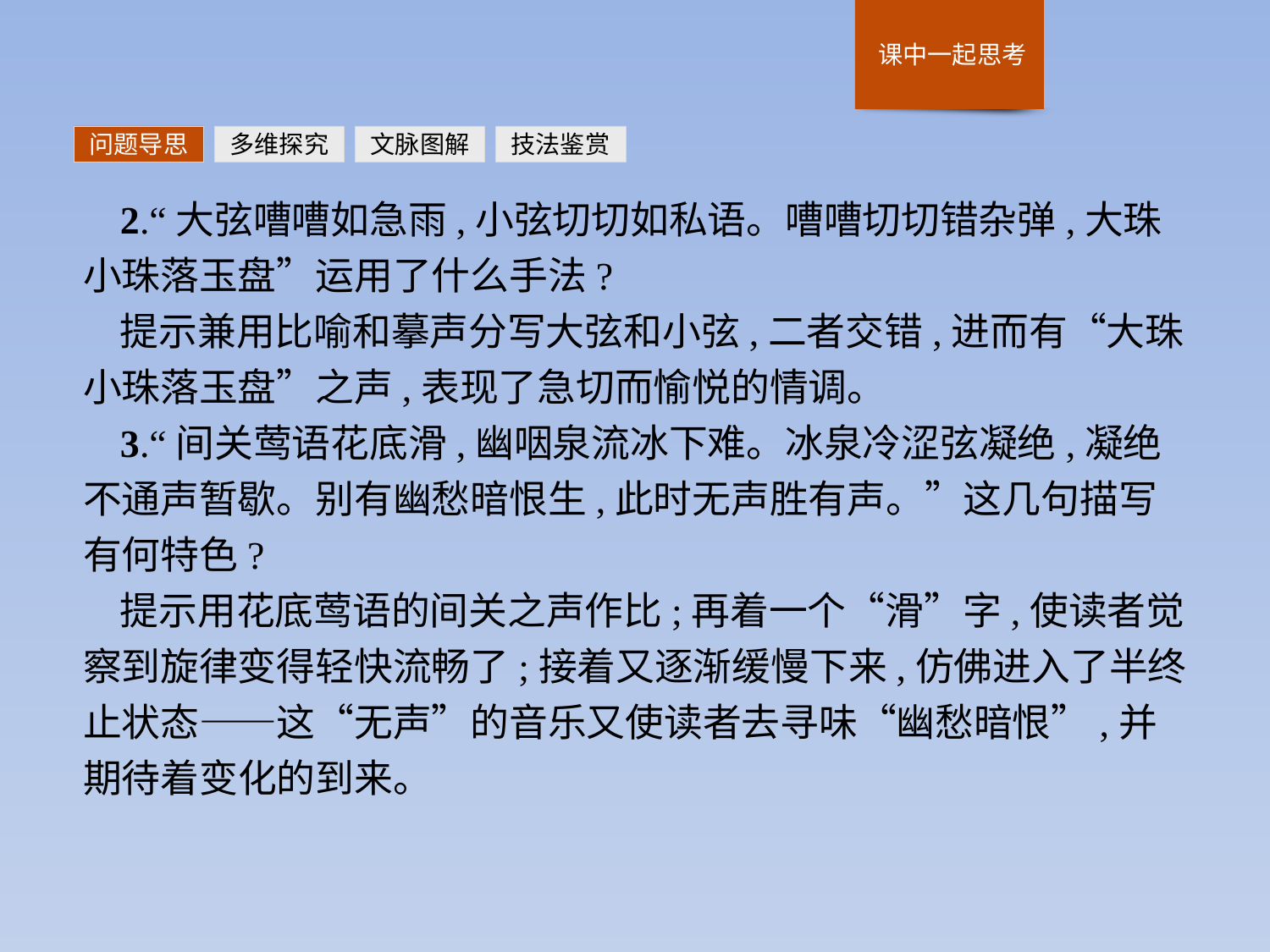

问题导思
多维探究
文脉图解
技法鉴赏
2.“大弦嘈嘈如急雨,小弦切切如私语。嘈嘈切切错杂弹,大珠小珠落玉盘”运用了什么手法?
提示兼用比喻和摹声分写大弦和小弦,二者交错,进而有“大珠小珠落玉盘”之声,表现了急切而愉悦的情调。
3.“间关莺语花底滑,幽咽泉流冰下难。冰泉冷涩弦凝绝,凝绝不通声暂歇。别有幽愁暗恨生,此时无声胜有声。”这几句描写有何特色?
提示用花底莺语的间关之声作比;再着一个“滑”字,使读者觉察到旋律变得轻快流畅了;接着又逐渐缓慢下来,仿佛进入了半终止状态——这“无声”的音乐又使读者去寻味“幽愁暗恨”,并期待着变化的到来。